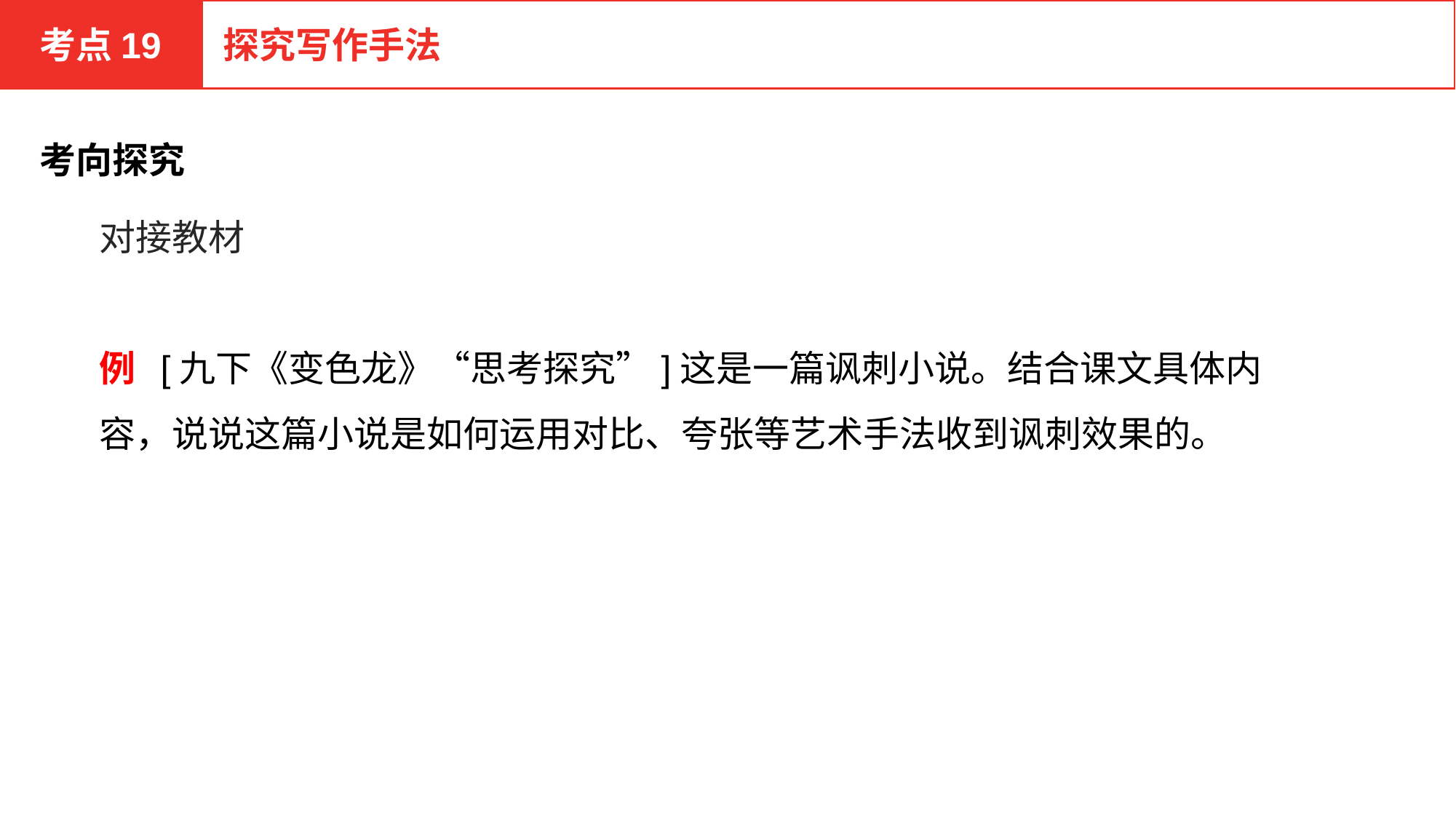

考点19
探究写作手法
考向探究
对接教材

例  [九下《变色龙》“思考探究”]这是一篇讽刺小说。结合课文具体内容，说说这篇小说是如何运用对比、夸张等艺术手法收到讽刺效果的。